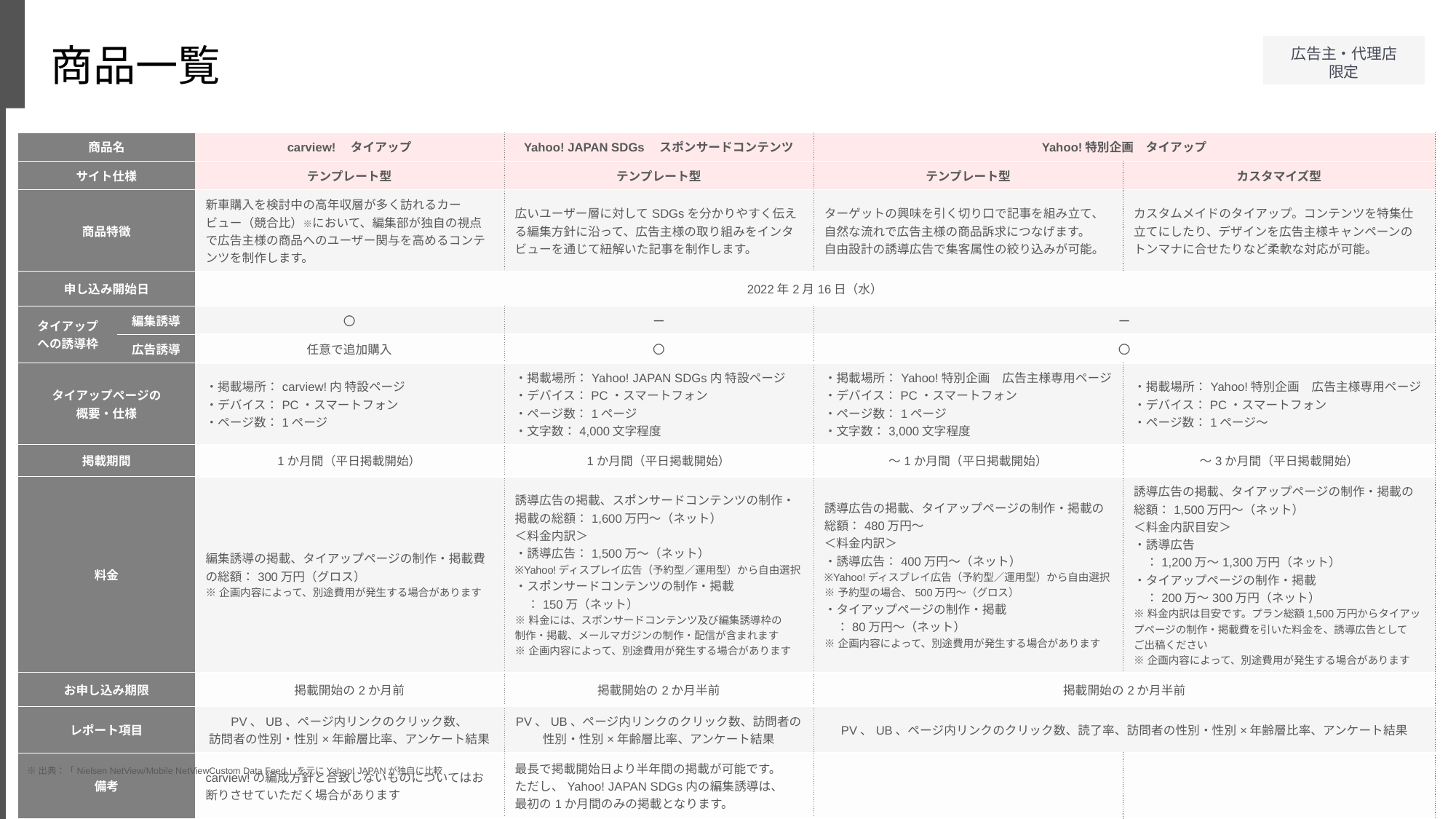

商品一覧
| 商品名 |  | carview!　タイアップ | Yahoo! JAPAN SDGs　スポンサードコンテンツ | Yahoo!特別企画　タイアップ |  |
| --- | --- | --- | --- | --- | --- |
| サイト仕様 |  | テンプレート型 | テンプレート型 | テンプレート型 | カスタマイズ型 |
| 商品特徴 |  | 新車購入を検討中の高年収層が多く訪れるカービュー（競合比）※において、編集部が独自の視点で広告主様の商品へのユーザー関与を高めるコンテンツを制作します。 | 広いユーザー層に対してSDGsを分かりやすく伝える編集方針に沿って、広告主様の取り組みをインタビューを通じて紐解いた記事を制作します。 | ターゲットの興味を引く切り口で記事を組み立て、自然な流れで広告主様の商品訴求につなげます。 自由設計の誘導広告で集客属性の絞り込みが可能。 | カスタムメイドのタイアップ。コンテンツを特集仕立てにしたり、デザインを広告主様キャンペーンのトンマナに合せたりなど柔軟な対応が可能。 |
| 申し込み開始日 |  | 2022年2月16日（水） |  |  |  |
| タイアップ への誘導枠 | 編集誘導 | 〇 | ー | ー |  |
|  | 広告誘導 | 任意で追加購入 | 〇 | 〇 |  |
| タイアップページの 概要・仕様 |  | ・掲載場所：carview!内 特設ページ ・デバイス：PC・スマートフォン ・ページ数：1ページ | ・掲載場所：Yahoo! JAPAN SDGs内 特設ページ ・デバイス：PC・スマートフォン ・ページ数：1ページ ・文字数：4,000文字程度 | ・掲載場所：Yahoo!特別企画　広告主様専用ページ ・デバイス：PC・スマートフォン ・ページ数：1ページ ・文字数：3,000文字程度 | ・掲載場所：Yahoo!特別企画　広告主様専用ページ ・デバイス：PC・スマートフォン ・ページ数：1ページ～ |
| 掲載期間 |  | 1か月間（平日掲載開始） | 1か月間（平日掲載開始） | ～1か月間（平日掲載開始） | ～3か月間（平日掲載開始） |
| 料金 |  | 編集誘導の掲載、タイアップページの制作・掲載費の総額：300万円（グロス） ※企画内容によって、別途費用が発生する場合があります | 誘導広告の掲載、スポンサードコンテンツの制作・ 掲載の総額：1,600万円～（ネット） ＜料金内訳＞ ・誘導広告：1,500万～（ネット） ※Yahoo!ディスプレイ広告（予約型／運用型）から自由選択 ・スポンサードコンテンツの制作・掲載 　：150万（ネット） ※料金には、スポンサードコンテンツ及び編集誘導枠の 制作・掲載、メールマガジンの制作・配信が含まれます ※企画内容によって、別途費用が発生する場合があります | 誘導広告の掲載、タイアップページの制作・掲載の 総額：480万円～ ＜料金内訳＞ ・誘導広告：400万円～（ネット） ※Yahoo!ディスプレイ広告（予約型／運用型）から自由選択 ※予約型の場合、500万円～（グロス） ・タイアップページの制作・掲載 　：80万円～（ネット） ※企画内容によって、別途費用が発生する場合があります | 誘導広告の掲載、タイアップページの制作・掲載の 総額：1,500万円～（ネット） ＜料金内訳目安＞ ・誘導広告 　：1,200万～1,300万円（ネット） ・タイアップページの制作・掲載 　：200万～300万円（ネット） ※料金内訳は目安です。プラン総額1,500万円からタイアッ プページの制作・掲載費を引いた料金を、誘導広告として ご出稿ください ※企画内容によって、別途費用が発生する場合があります |
| お申し込み期限 |  | 掲載開始の2か月前 | 掲載開始の2か月半前 | 掲載開始の2か月半前 |  |
| レポート項目 |  | PV、UB、ページ内リンクのクリック数、 訪問者の性別・性別×年齢層比率、アンケート結果 | PV、UB、ページ内リンクのクリック数、訪問者の性別・性別×年齢層比率、アンケート結果 | PV、UB、ページ内リンクのクリック数、読了率、訪問者の性別・性別×年齢層比率、アンケート結果 |  |
| 備考 |  | carview!の編成方針と合致しないものについてはお断りさせていただく場合があります | 最長で掲載開始日より半年間の掲載が可能です。 ただし、Yahoo! JAPAN SDGs内の編集誘導は、 最初の1か月間のみの掲載となります。 |  |  |
※出典：「Nielsen NetView/Mobile NetViewCustom Data Feed」を元にYahoo! JAPANが独自に比較
3